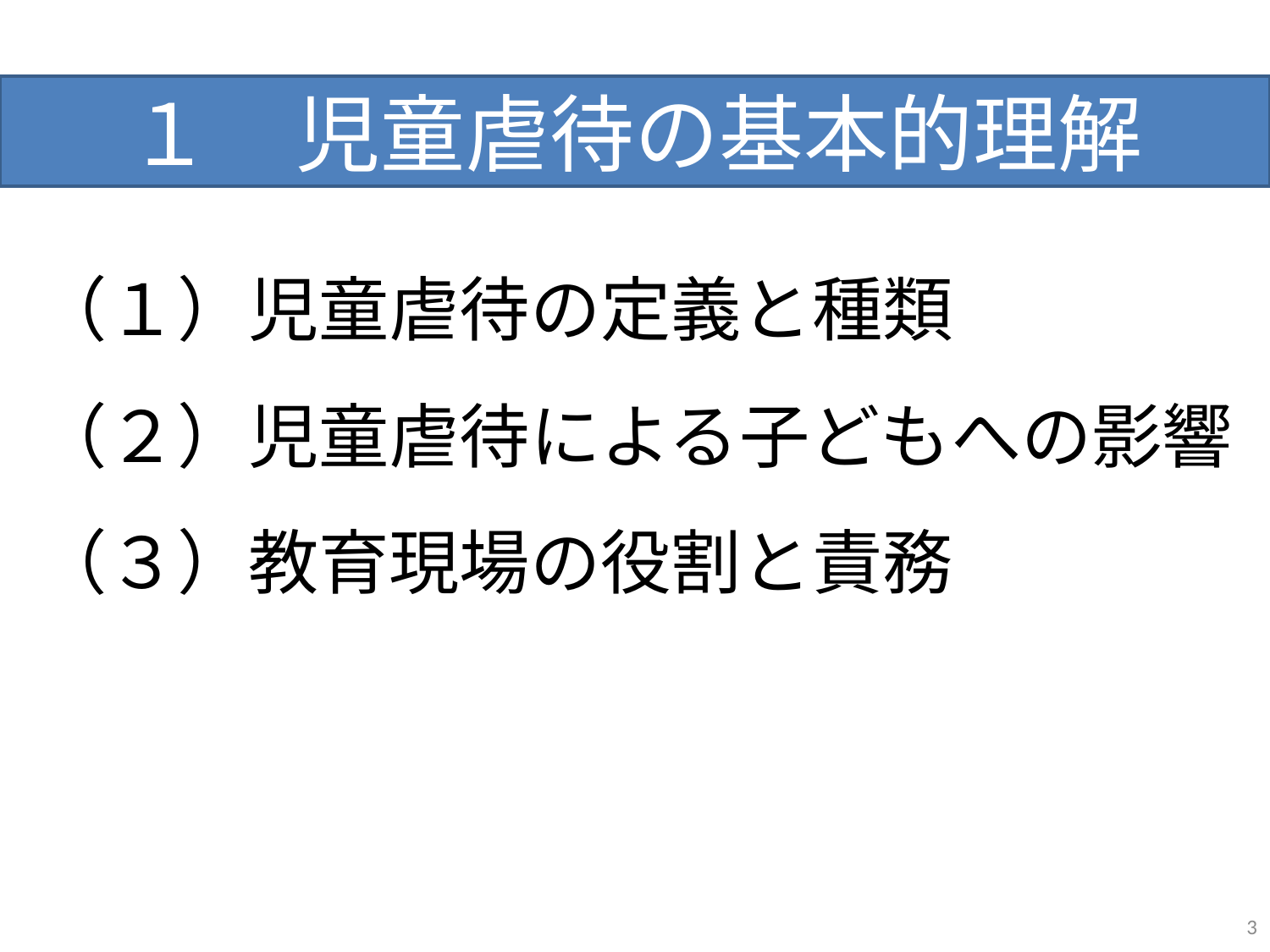

１　児童虐待の基本的理解
（１）児童虐待の定義と種類
（２）児童虐待による子どもへの影響
（３）教育現場の役割と責務
3